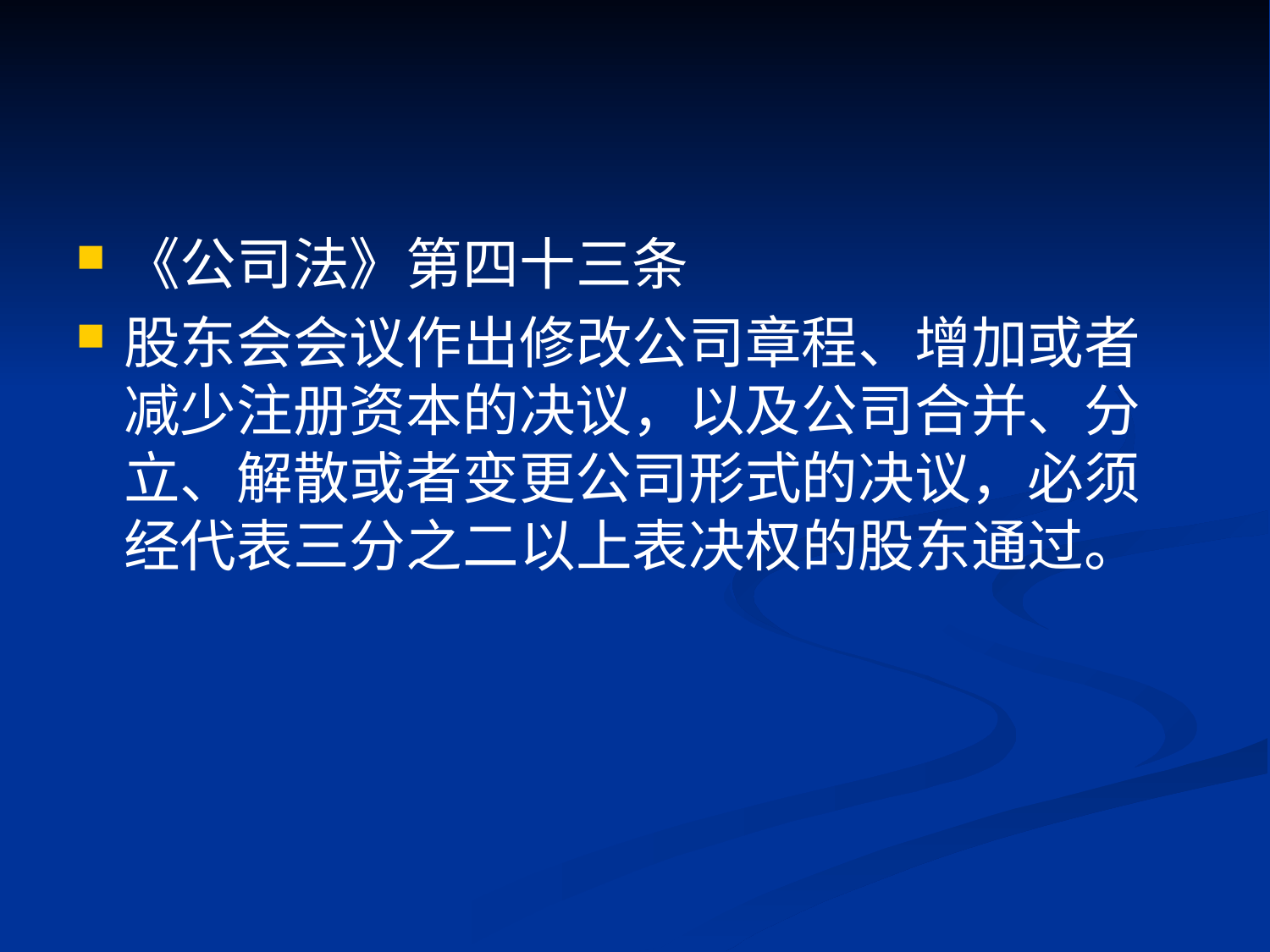

#
《公司法》第四十三条
股东会会议作出修改公司章程、增加或者减少注册资本的决议，以及公司合并、分立、解散或者变更公司形式的决议，必须经代表三分之二以上表决权的股东通过。